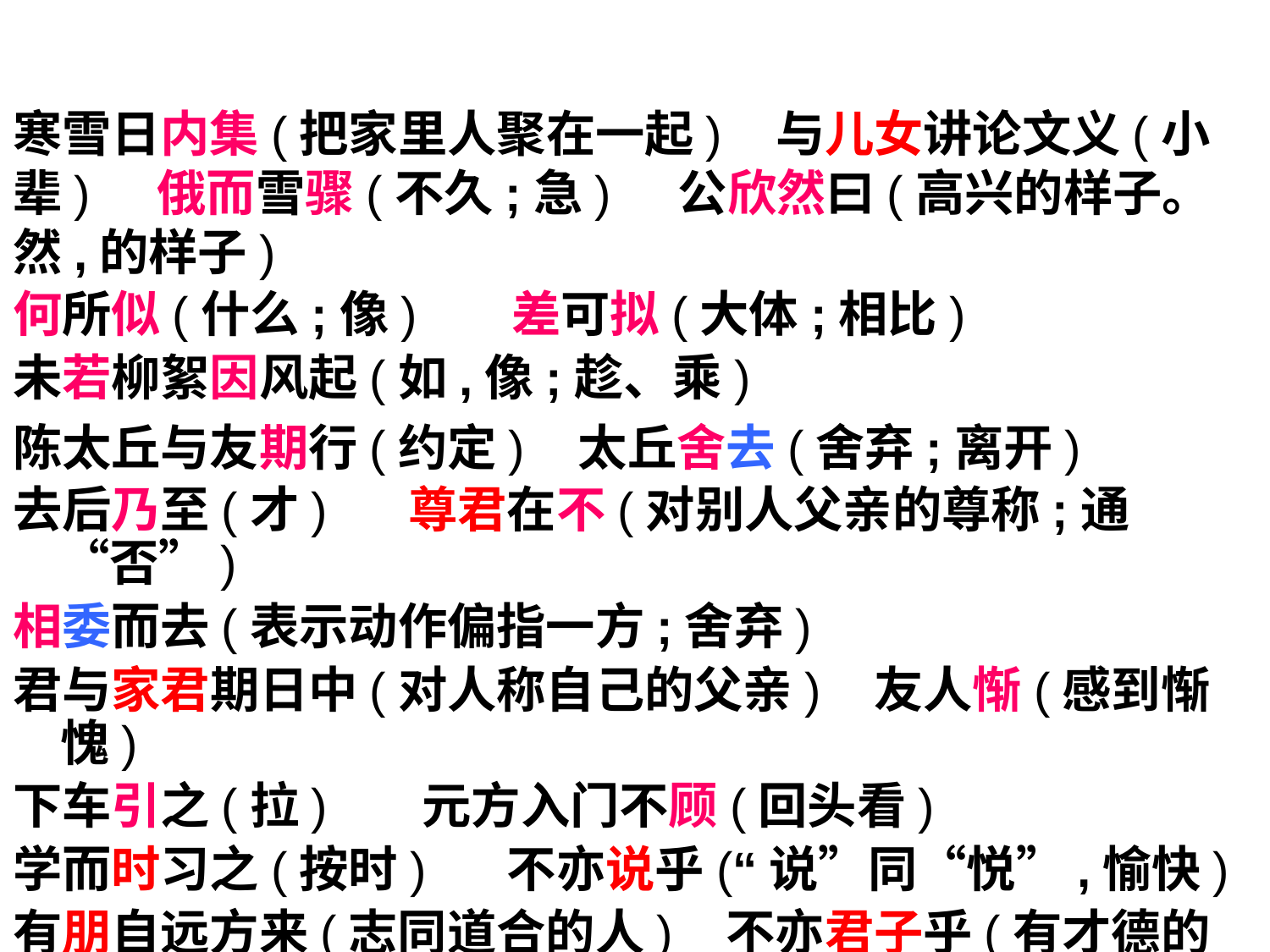

寒雪日内集(把家里人聚在一起)   与儿女讲论文义(小辈)    俄而雪骤(不久;急)    公欣然曰(高兴的样子。然,的样子)
何所似(什么;像)      差可拟(大体;相比)
未若柳絮因风起(如,像;趁、乘)
陈太丘与友期行(约定)   太丘舍去(舍弃;离开)
去后乃至(才)     尊君在不(对别人父亲的尊称;通“否”)
相委而去(表示动作偏指一方;舍弃)
君与家君期日中(对人称自己的父亲)   友人惭(感到惭愧)
下车引之(拉)      元方入门不顾(回头看)
学而时习之(按时)     不亦说乎(“说”同“悦”,愉快)
有朋自远方来(志同道合的人)   不亦君子乎(有才德的人)
人不知而不愠(生气,恼怒)